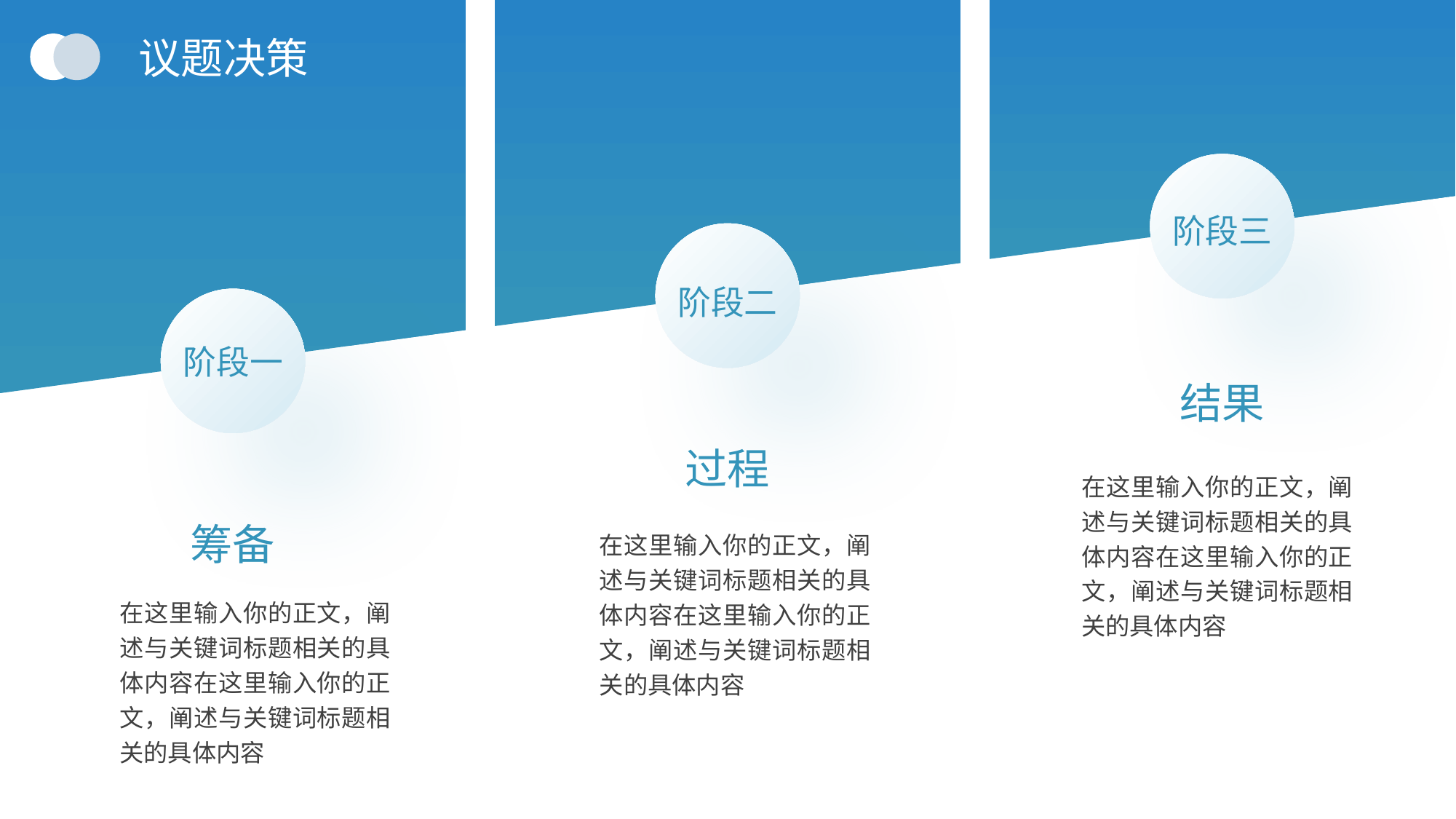

议题决策

阶段三
阶段二
阶段一
结果
过程
在这里输入你的正文，阐述与关键词标题相关的具体内容在这里输入你的正文，阐述与关键词标题相关的具体内容
筹备
在这里输入你的正文，阐述与关键词标题相关的具体内容在这里输入你的正文，阐述与关键词标题相关的具体内容
在这里输入你的正文，阐述与关键词标题相关的具体内容在这里输入你的正文，阐述与关键词标题相关的具体内容